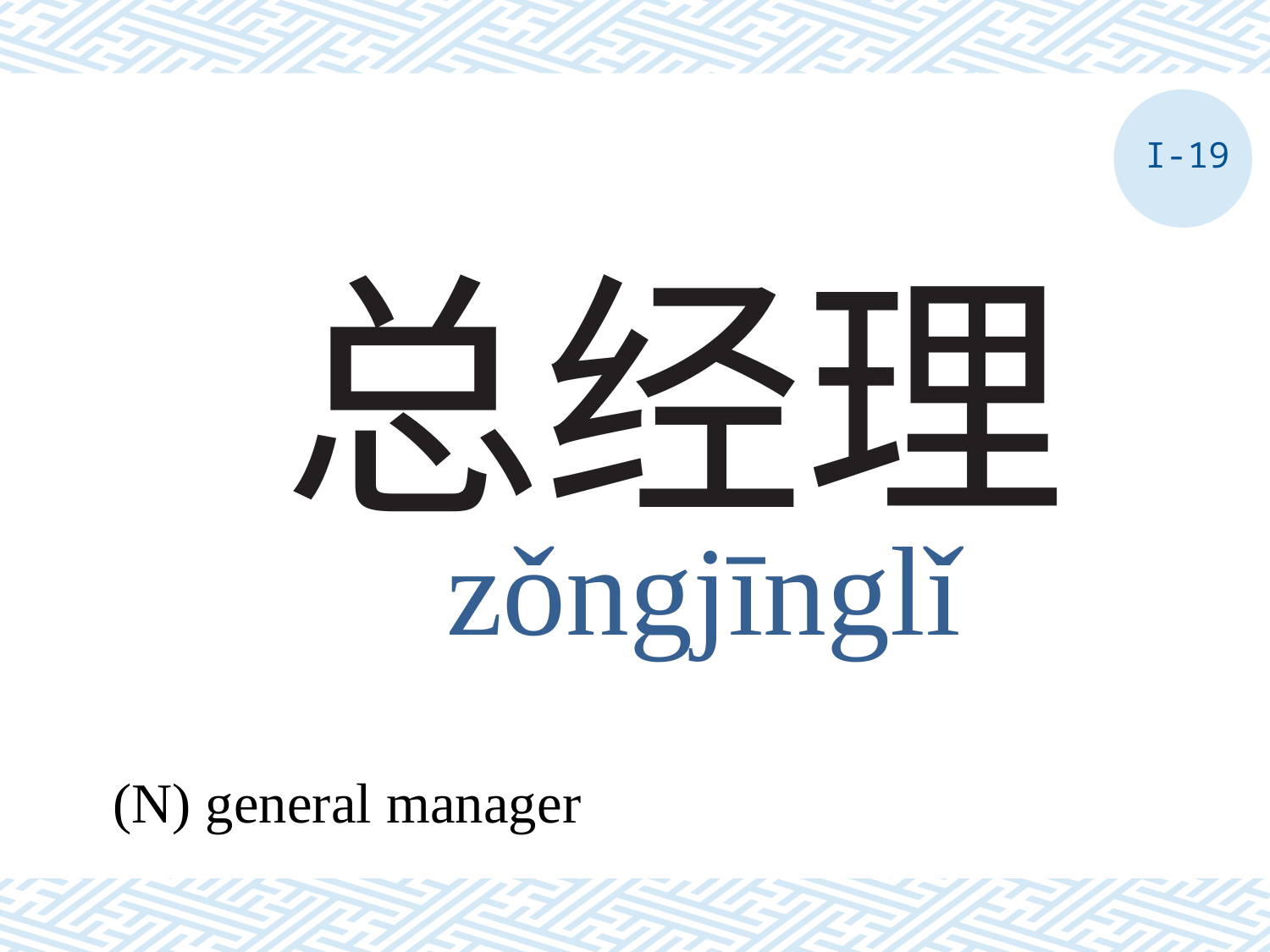

I-19

# 总经理
zǒngjīnglǐ
(N) general manager